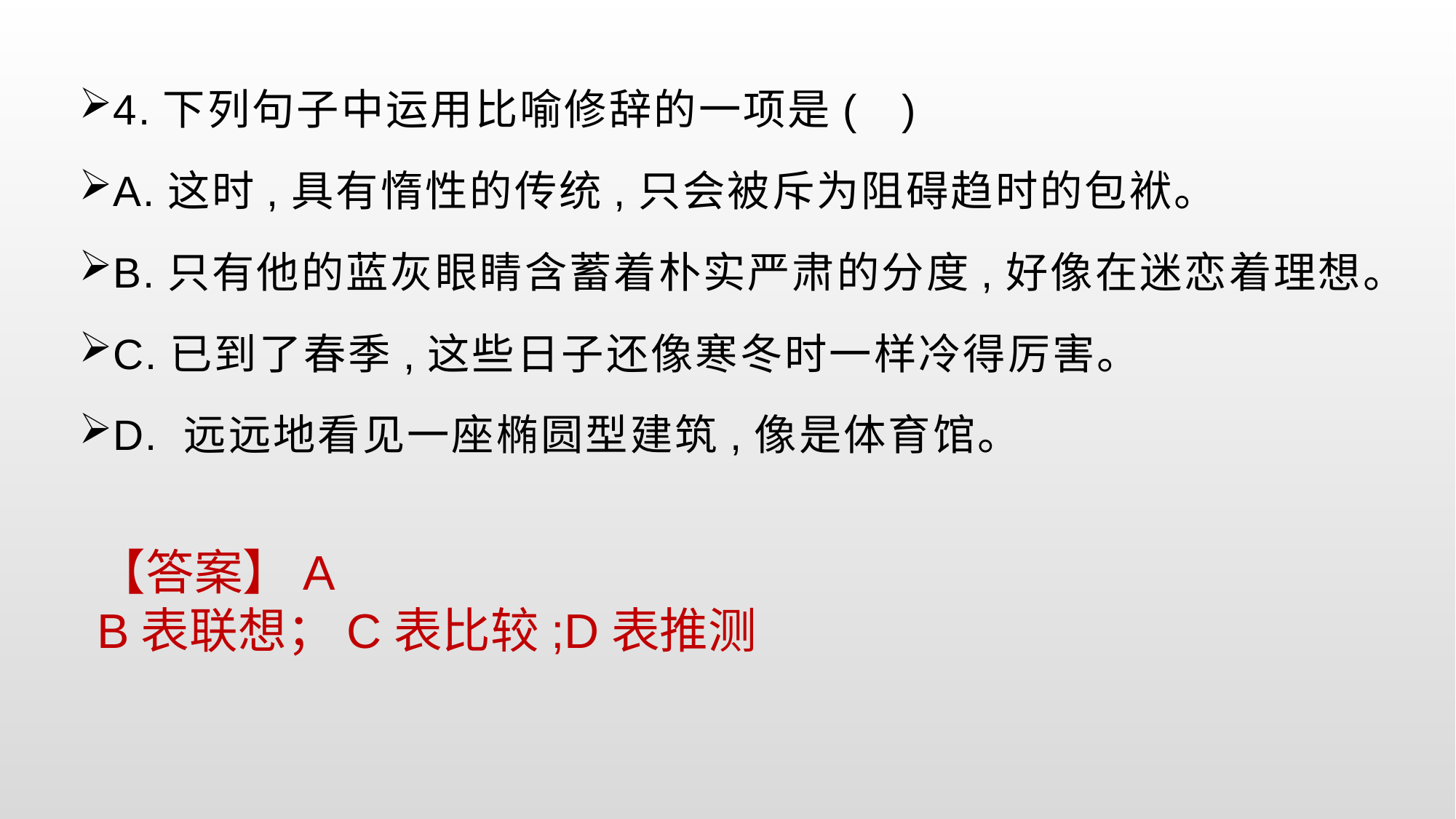

4.下列句子中运用比喻修辞的一项是(   )
A.这时,具有惰性的传统,只会被斥为阻碍趋时的包袱。
B.只有他的蓝灰眼睛含蓄着朴实严肃的分度,好像在迷恋着理想。
C.已到了春季,这些日子还像寒冬时一样冷得厉害。
D. 远远地看见一座椭圆型建筑,像是体育馆。
【答案】A
B表联想；C表比较;D表推测